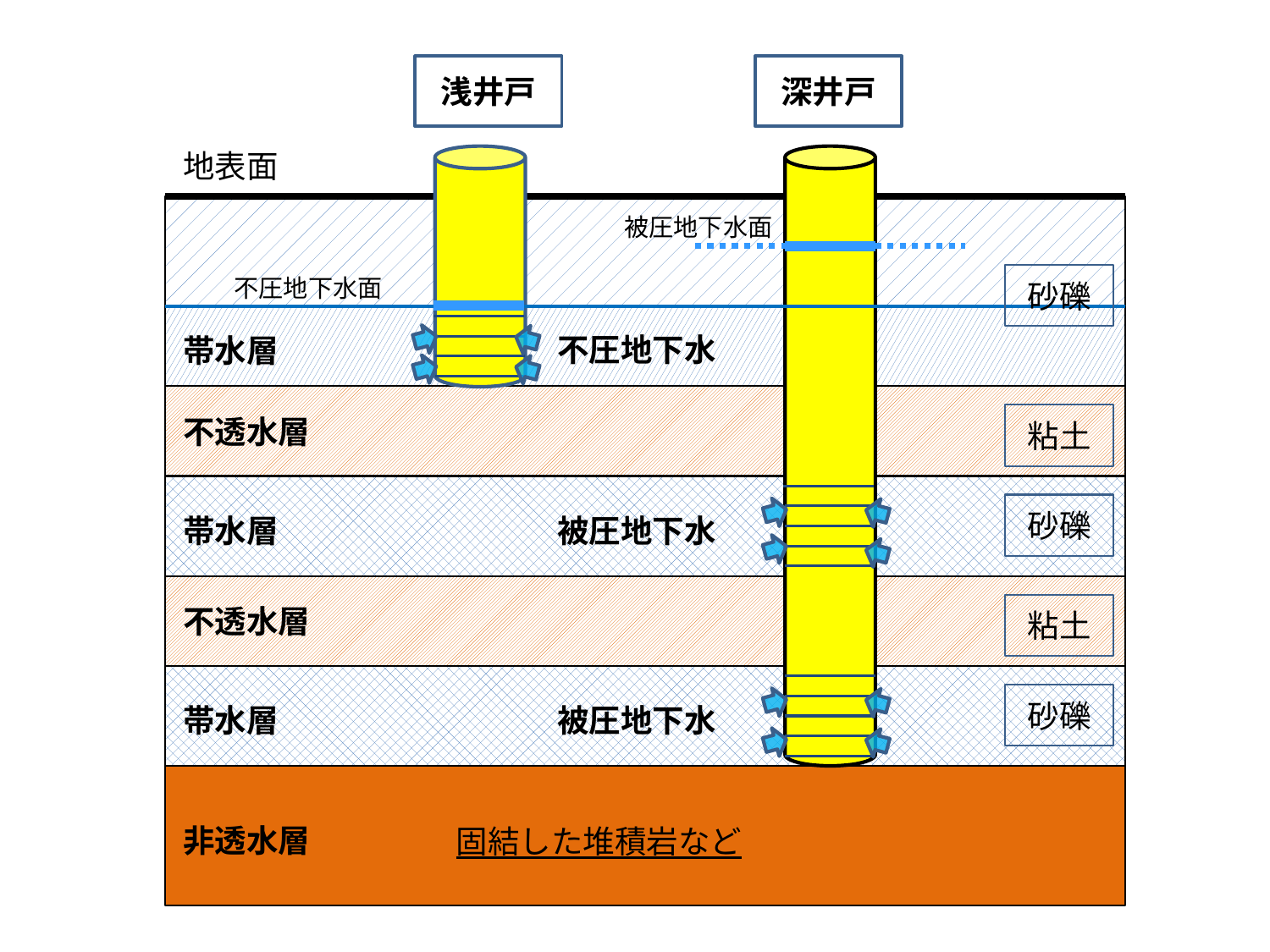

浅井戸
深井戸
地表面

被圧地下水面
砂礫
不圧地下水面

不圧地下水

帯水層

粘土
不透水層

砂礫

帯水層
被圧地下水

粘土
不透水層

砂礫

帯水層
被圧地下水

非透水層
固結した堆積岩など